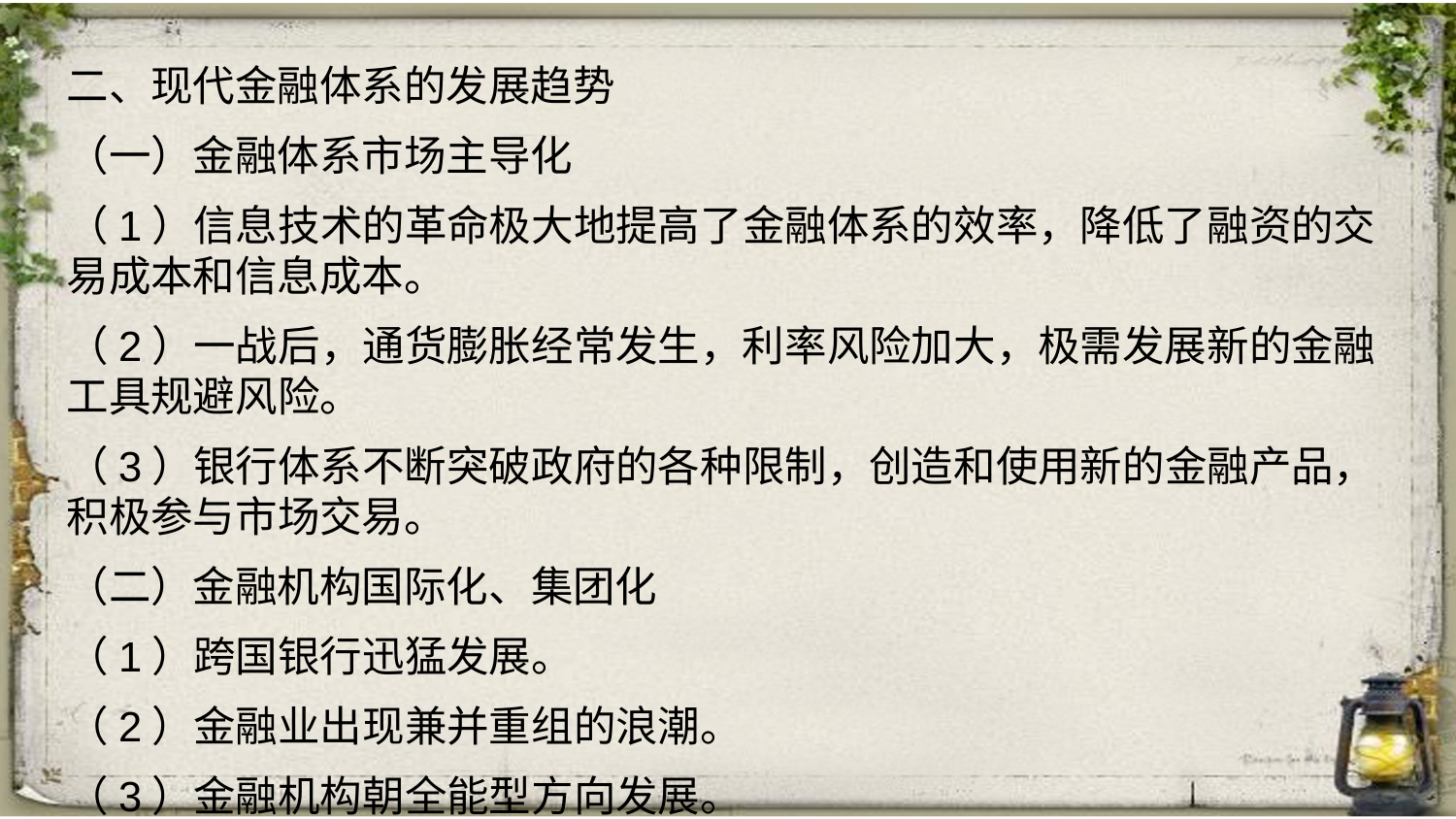

二、现代金融体系的发展趋势
（一）金融体系市场主导化
（1）信息技术的革命极大地提高了金融体系的效率，降低了融资的交易成本和信息成本。
（2）一战后，通货膨胀经常发生，利率风险加大，极需发展新的金融工具规避风险。
（3）银行体系不断突破政府的各种限制，创造和使用新的金融产品，积极参与市场交易。
（二）金融机构国际化、集团化
（1）跨国银行迅猛发展。
（2）金融业出现兼并重组的浪潮。
（3）金融机构朝全能型方向发展。